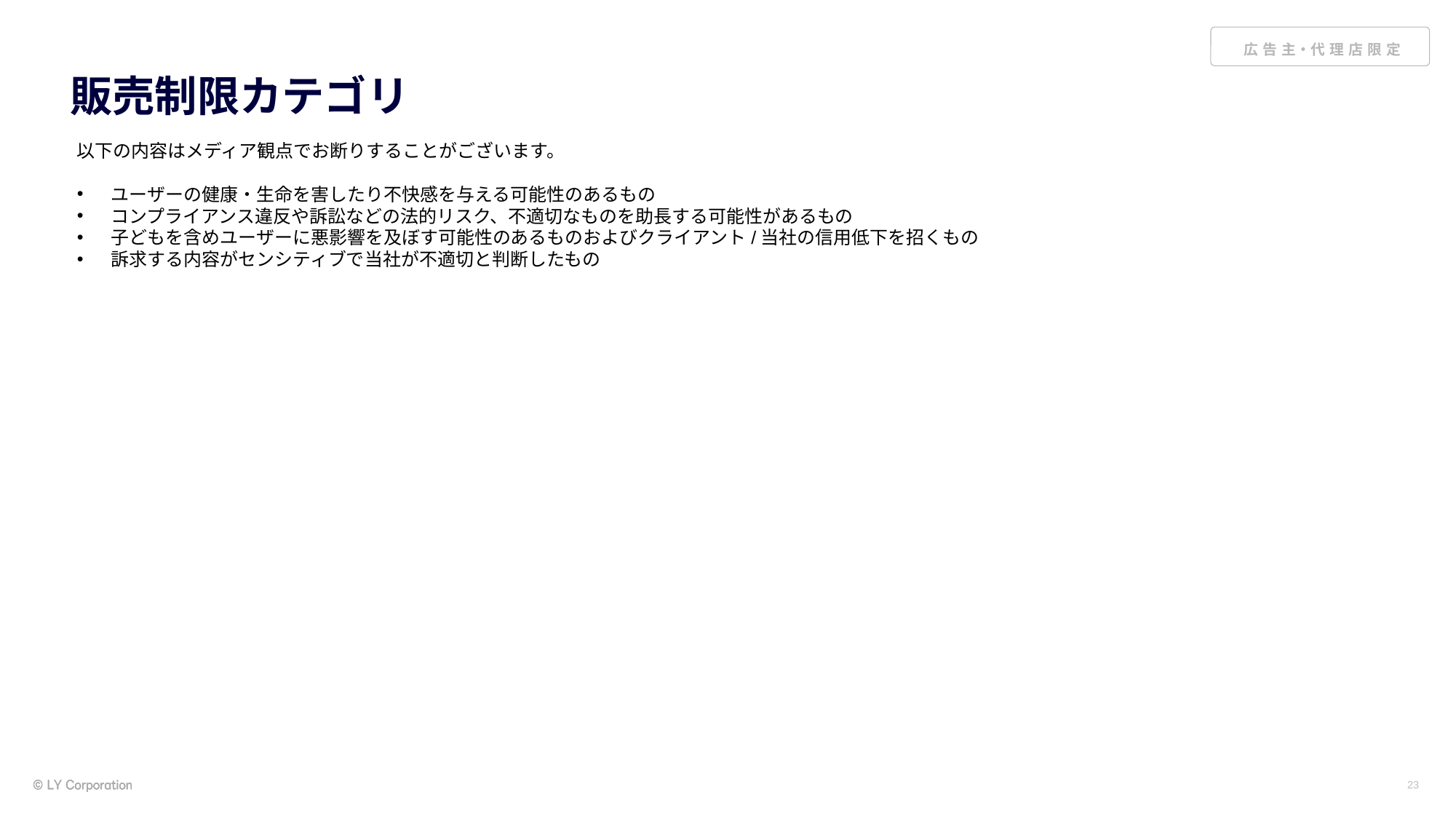

# 販売制限カテゴリ
以下の内容はメディア観点でお断りすることがございます。

ユーザーの健康・生命を害したり不快感を与える可能性のあるもの
コンプライアンス違反や訴訟などの法的リスク、不適切なものを助長する可能性があるもの
子どもを含めユーザーに悪影響を及ぼす可能性のあるものおよびクライアント/当社の信用低下を招くもの
訴求する内容がセンシティブで当社が不適切と判断したもの